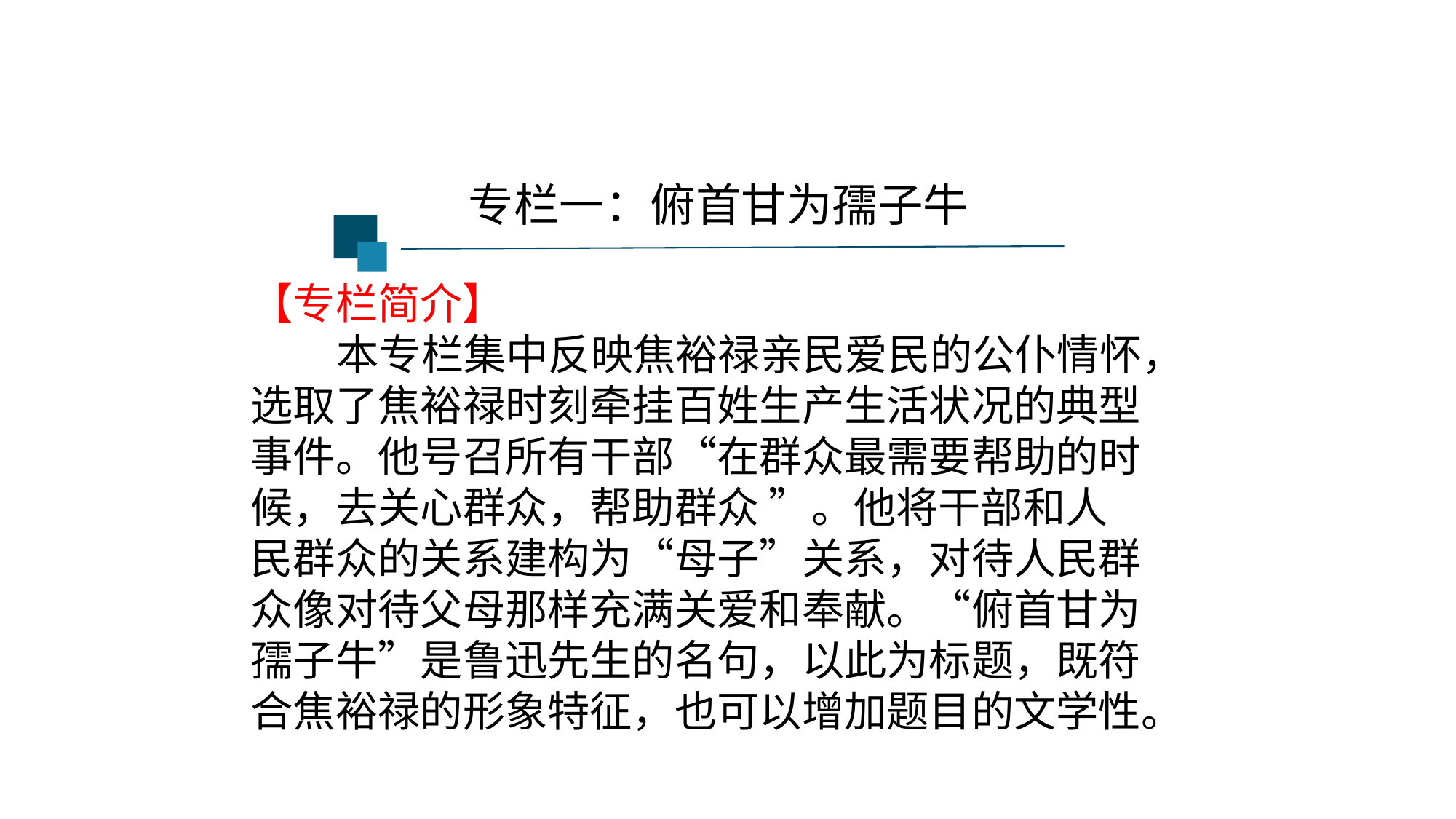

专栏一：俯首甘为孺子牛

【专栏简介】
        本专栏集中反映焦裕禄亲民爱民的公仆情怀，选取了焦裕禄时刻牵挂百姓生产生活状况的典型事件。他号召所有干部“在群众最需要帮助的时候，去关心群众，帮助群众 ”。他将干部和人民群众的关系建构为“母子”关系，对待人民群众像对待父母那样充满关爱和奉献。“俯首甘为孺子牛”是鲁迅先生的名句，以此为标题，既符合焦裕禄的形象特征，也可以增加题目的文学性。